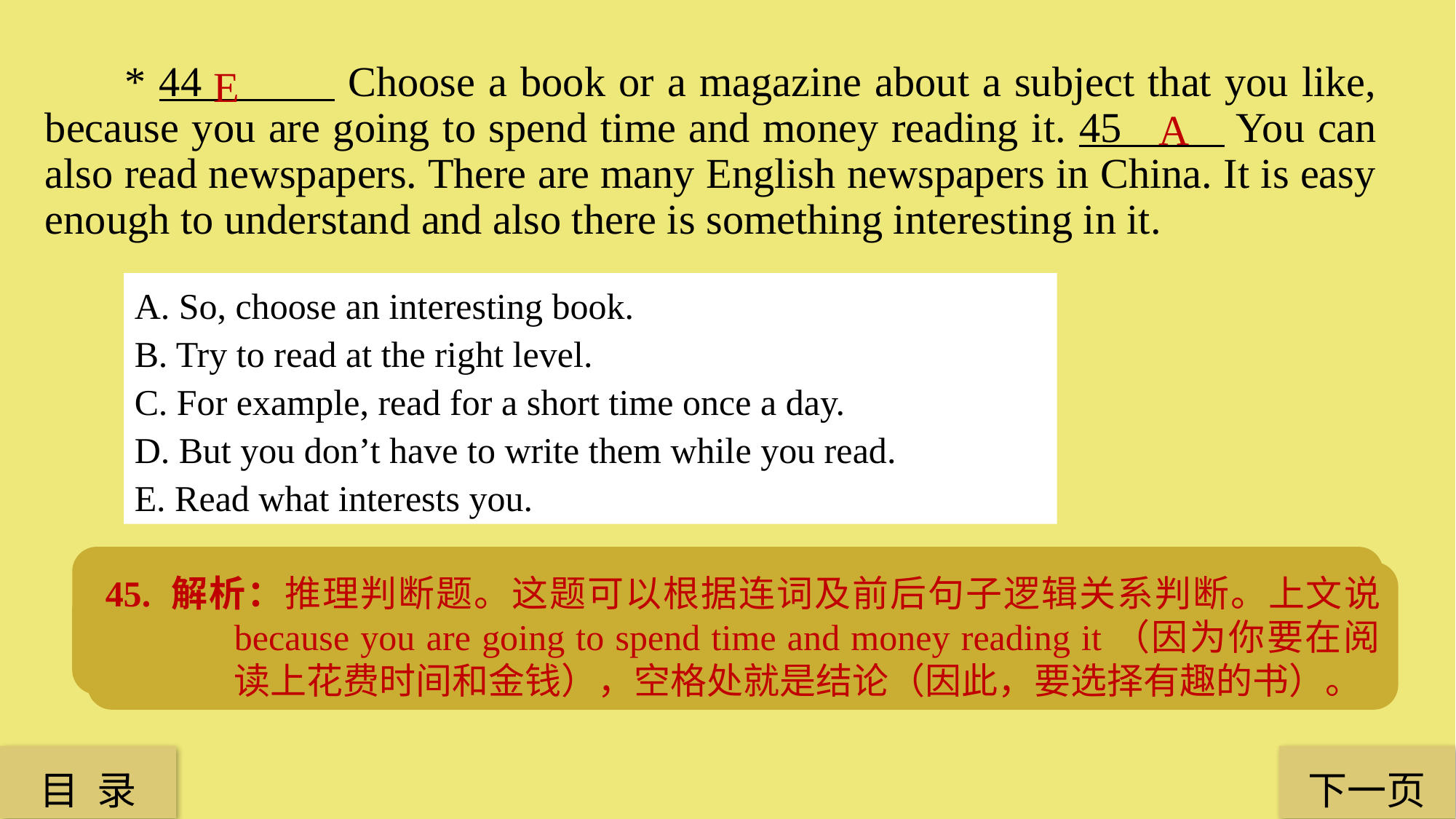

* 44           Choose a book or a magazine about a subject that you like, because you are going to spend time and money reading it. 45         You can also read newspapers. There are many English newspapers in China. It is easy enough to understand and also there is something interesting in it.
E
A
A. So, choose an interesting book.
B. Try to read at the right level.
C. For example, read for a short time once a day.
D. But you don’t have to write them while you read.
E. Read what interests you.
44. 解析：细节过渡题。选项意思是“读你感兴趣的材料”，空格后一句讲到“选择与你喜欢的话题相关的书或者杂志”，意思能连接上。
45. 解析：推理判断题。这题可以根据连词及前后句子逻辑关系判断。上文说 because you are going to spend time and money reading it（因为你要在阅读上花费时间和金钱），空格处就是结论（因此，要选择有趣的书）。